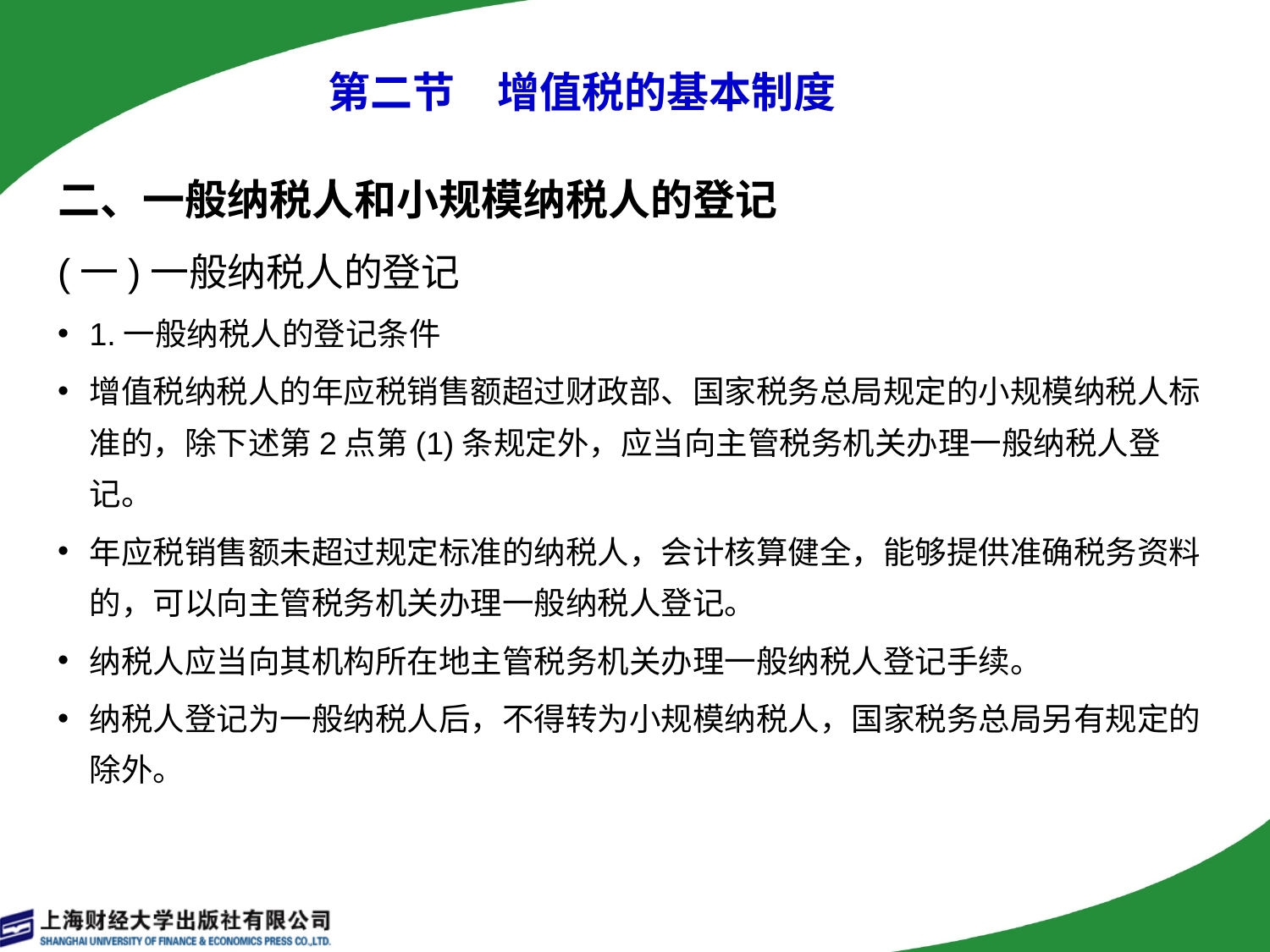

第二节　增值税的基本制度
二、一般纳税人和小规模纳税人的登记
(一)一般纳税人的登记
1.一般纳税人的登记条件
增值税纳税人的年应税销售额超过财政部、国家税务总局规定的小规模纳税人标准的，除下述第2点第(1)条规定外，应当向主管税务机关办理一般纳税人登记。
年应税销售额未超过规定标准的纳税人，会计核算健全，能够提供准确税务资料的，可以向主管税务机关办理一般纳税人登记。
纳税人应当向其机构所在地主管税务机关办理一般纳税人登记手续。
纳税人登记为一般纳税人后，不得转为小规模纳税人，国家税务总局另有规定的除外。